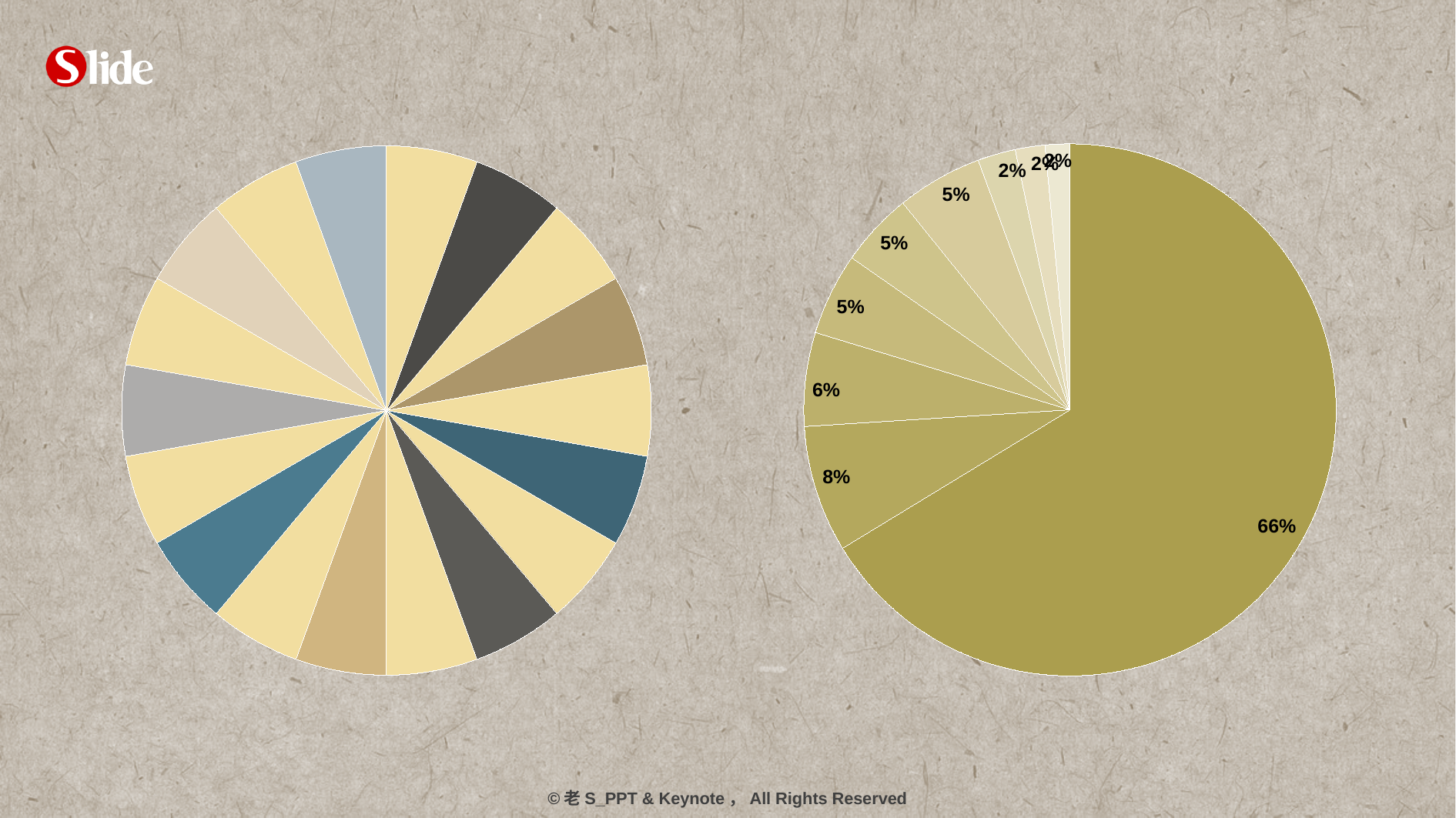

### Chart

| Category | 列1 |
|---|---|
|  | 1.0 |
|  | 1.0 |
|  | 1.0 |
|  | 1.0 |
|  | 1.0 |
|  | 1.0 |
|  | 1.0 |
|  | 1.0 |
|  | 1.0 |
|  | 1.0 |
|  | 1.0 |
|  | 1.0 |
|  | 1.0 |
|  | 1.0 |
|  | 1.0 |
|  | 1.0 |
|  | 1.0 |
|  | 1.0 |

### Chart

| Category | 列1 |
|---|---|
| A | 66.3 |
| B | 7.7 |
| C | 5.7 |
| D | 5.0 |
| E | 4.5 |
| F | 5.2 |
| G | 2.3 |
| H | 1.8 |
| I | 1.5 |